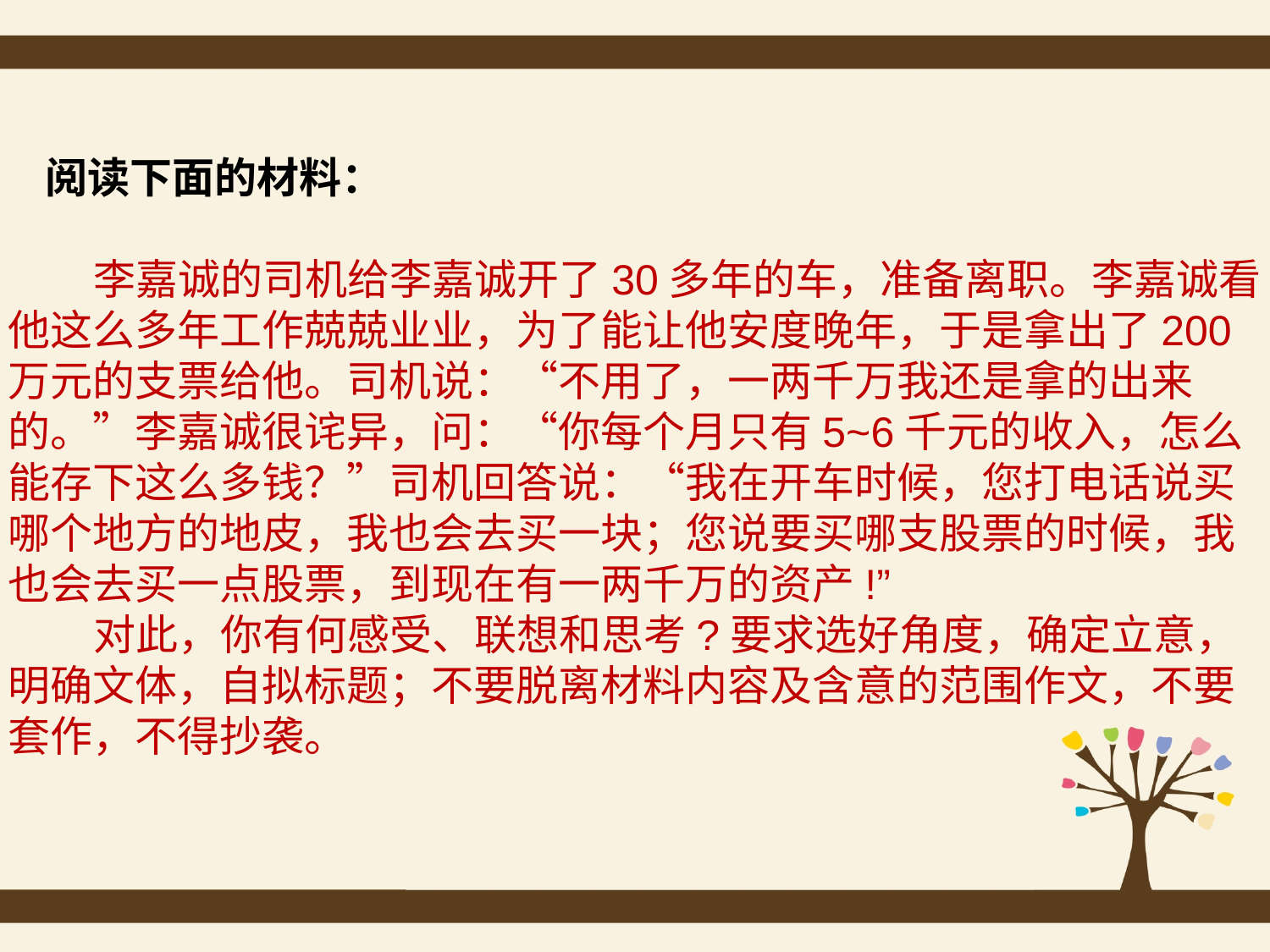

阅读下面的材料：
    李嘉诚的司机给李嘉诚开了30多年的车，准备离职。李嘉诚看他这么多年工作兢兢业业，为了能让他安度晚年，于是拿出了200万元的支票给他。司机说：“不用了，一两千万我还是拿的出来的。”李嘉诚很诧异，问：“你每个月只有5~6千元的收入，怎么能存下这么多钱？”司机回答说：“我在开车时候，您打电话说买哪个地方的地皮，我也会去买一块；您说要买哪支股票的时候，我也会去买一点股票，到现在有一两千万的资产!”    对此，你有何感受、联想和思考?要求选好角度，确定立意，明确文体，自拟标题；不要脱离材料内容及含意的范围作文，不要套作，不得抄袭。